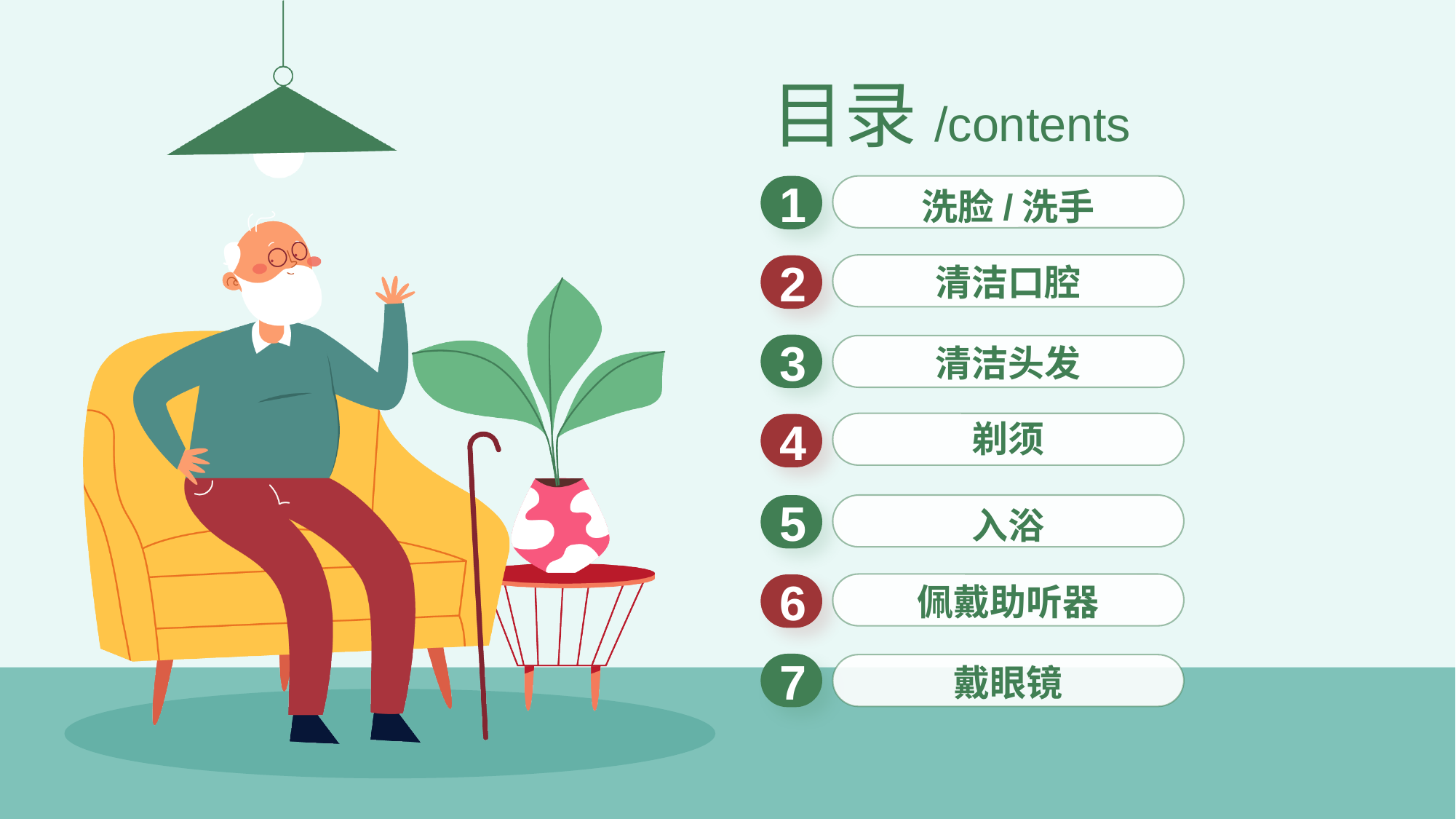

目录/contents

1
洗脸/洗手
清洁口腔

2
3
清洁头发

剃须

4

5
入浴
佩戴助听器

6
7
戴眼镜